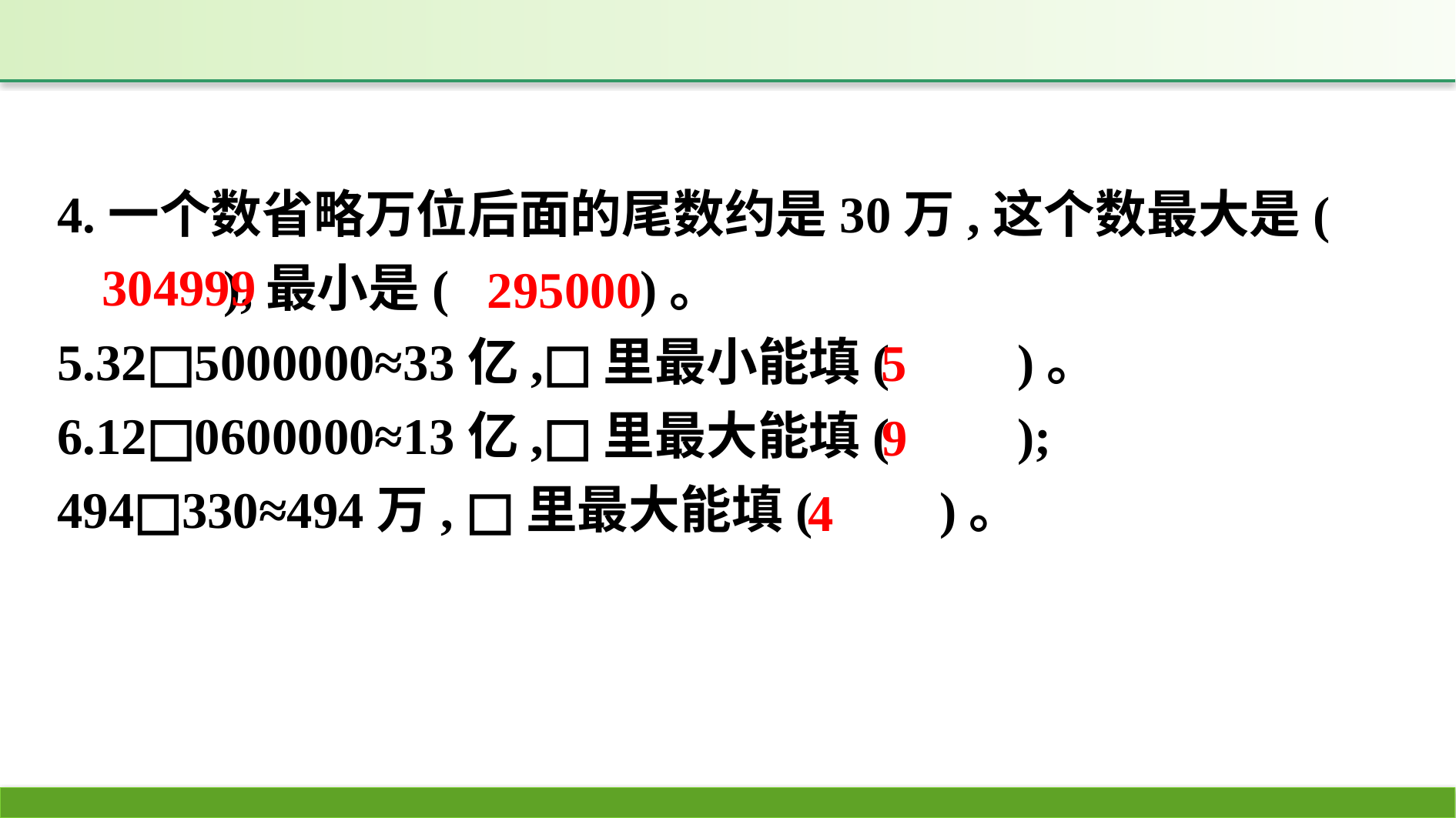

4.一个数省略万位后面的尾数约是30万,这个数最大是(　　　　),最小是(　　 　)。
5.32□5000000≈33亿,□里最小能填(　　)。
6.12□0600000≈13亿,□里最大能填(　　);
494□330≈494万, □里最大能填(　　)。
304999
295000
5
9
4